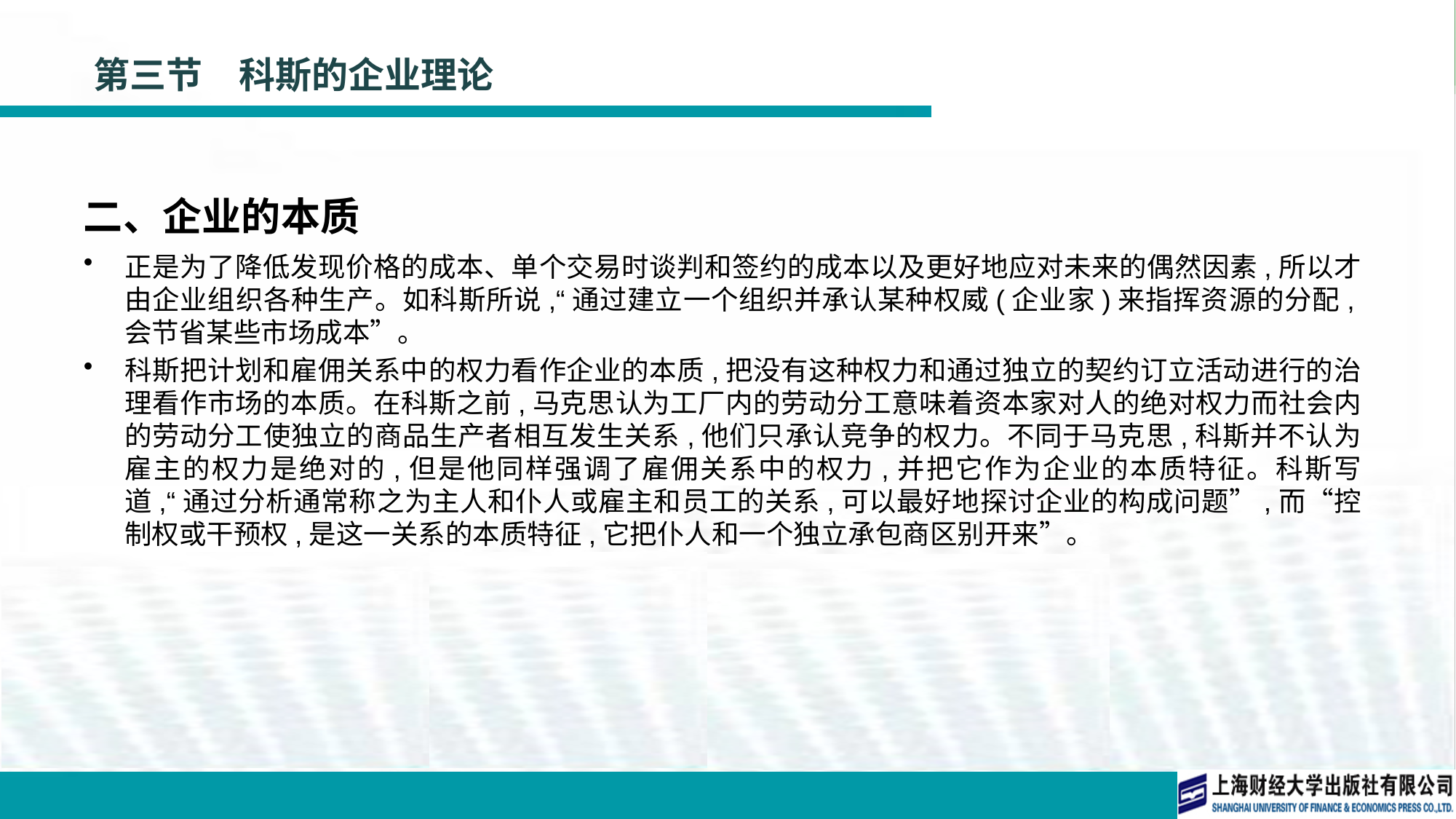

# 第三节　科斯的企业理论
二、企业的本质
正是为了降低发现价格的成本、单个交易时谈判和签约的成本以及更好地应对未来的偶然因素,所以才由企业组织各种生产。如科斯所说,“通过建立一个组织并承认某种权威(企业家)来指挥资源的分配,会节省某些市场成本”。
科斯把计划和雇佣关系中的权力看作企业的本质,把没有这种权力和通过独立的契约订立活动进行的治理看作市场的本质。在科斯之前,马克思认为工厂内的劳动分工意味着资本家对人的绝对权力而社会内的劳动分工使独立的商品生产者相互发生关系,他们只承认竞争的权力。不同于马克思,科斯并不认为雇主的权力是绝对的,但是他同样强调了雇佣关系中的权力,并把它作为企业的本质特征。科斯写道,“通过分析通常称之为主人和仆人或雇主和员工的关系,可以最好地探讨企业的构成问题”,而“控制权或干预权,是这一关系的本质特征,它把仆人和一个独立承包商区别开来”。